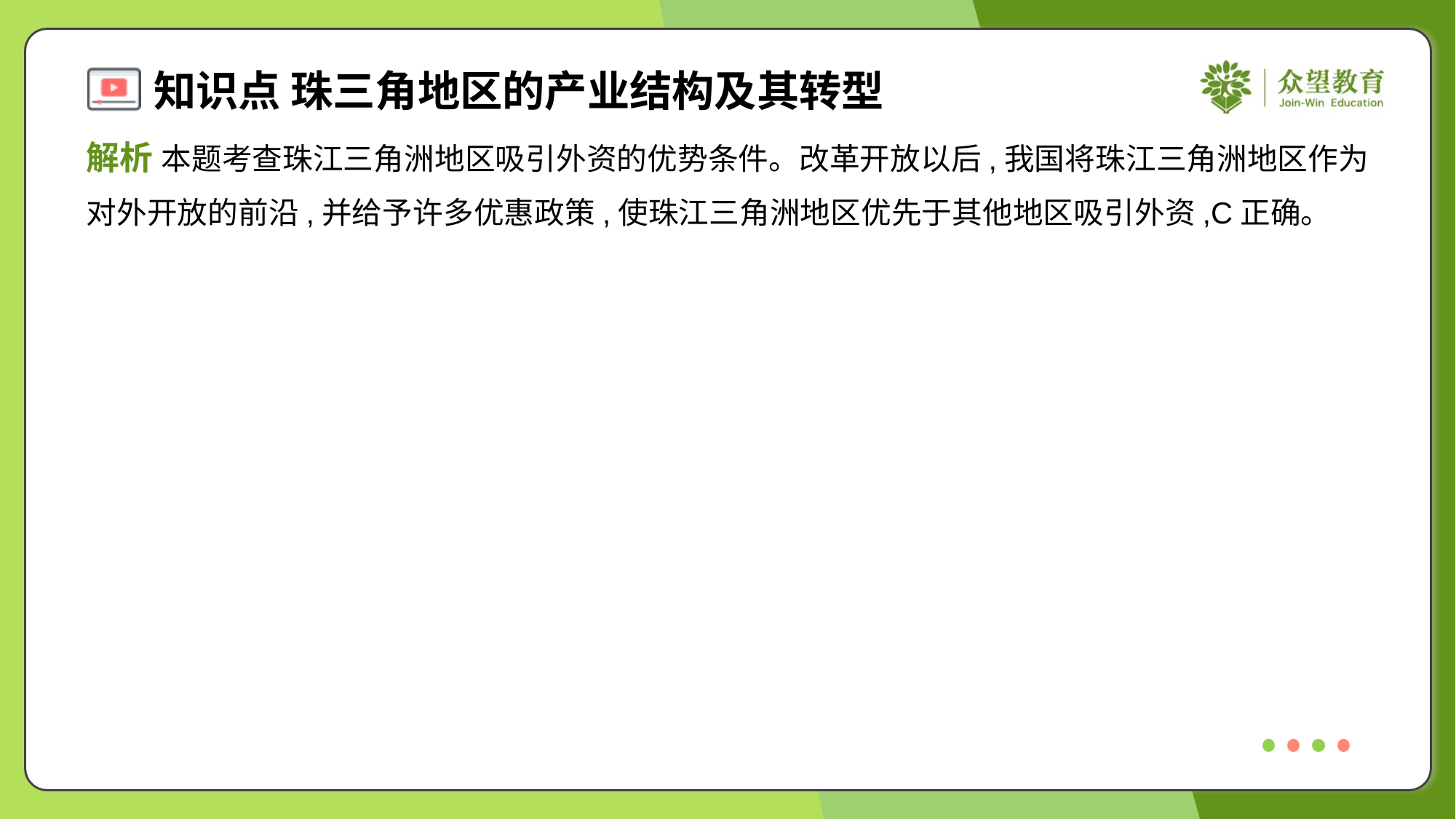

解析 本题考查珠江三角洲地区吸引外资的优势条件。改革开放以后,我国将珠江三角洲地区作为
对外开放的前沿,并给予许多优惠政策,使珠江三角洲地区优先于其他地区吸引外资,C正确。